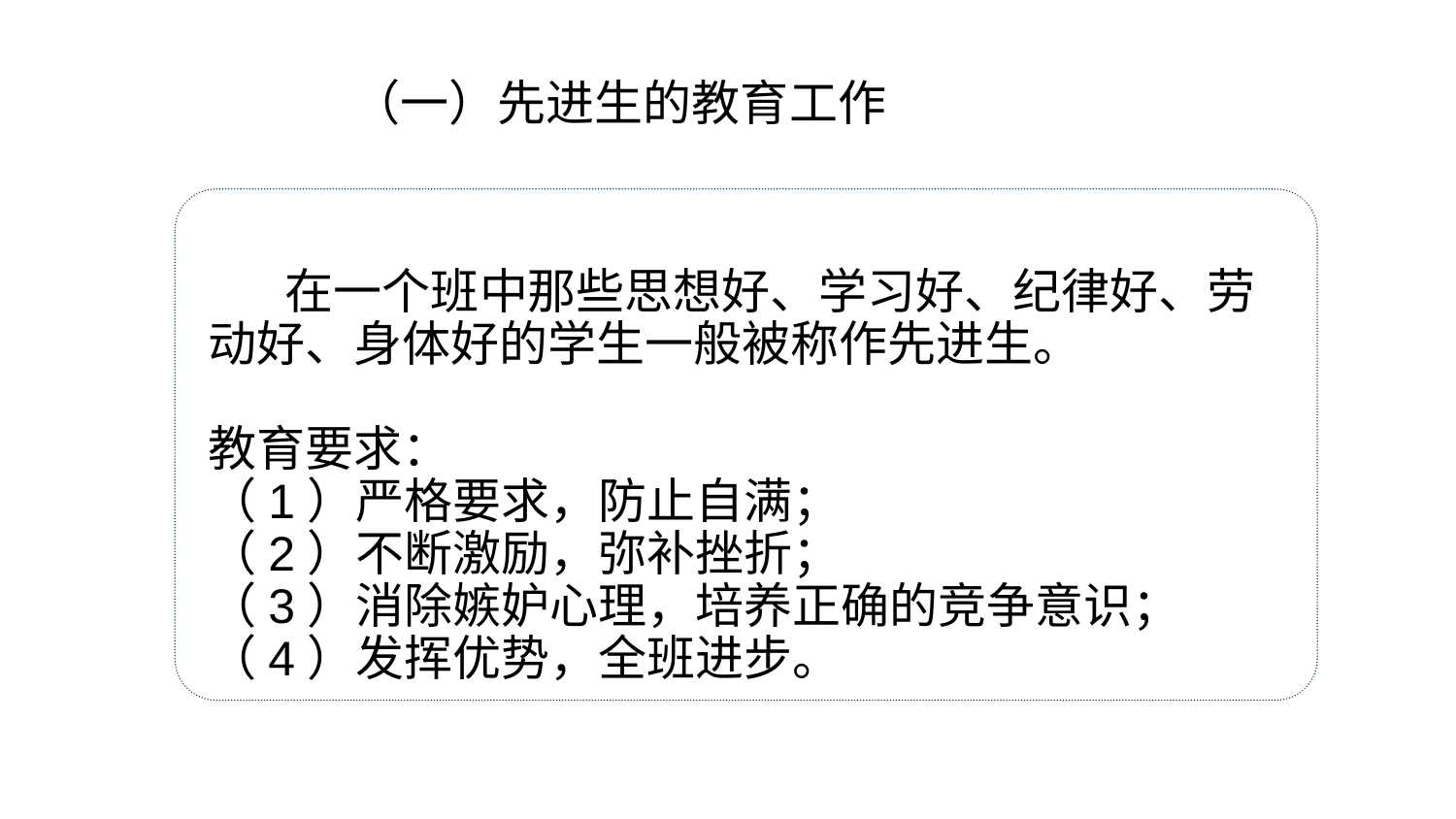

（一）先进生的教育工作

      在一个班中那些思想好、学习好、纪律好、劳动好、身体好的学生一般被称作先进生。

教育要求：
（1）严格要求，防止自满；
（2）不断激励，弥补挫折；
（3）消除嫉妒心理，培养正确的竞争意识；
（4）发挥优势，全班进步。